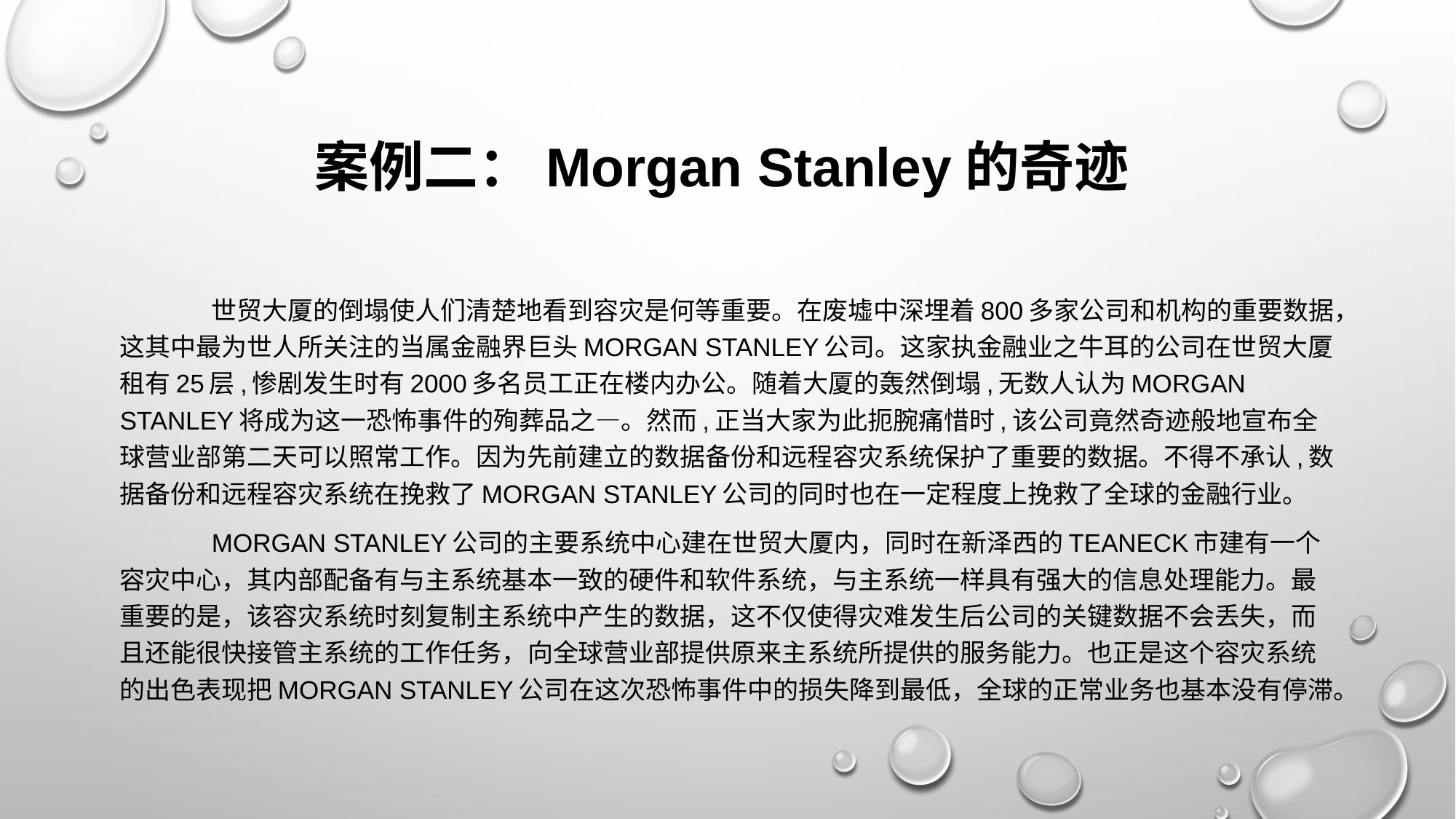

# 案例二：Morgan Stanley的奇迹
	世贸大厦的倒塌使人们清楚地看到容灾是何等重要。在废墟中深埋着800多家公司和机构的重要数据，这其中最为世人所关注的当属金融界巨头Morgan Stanley公司。这家执金融业之牛耳的公司在世贸大厦租有25层,惨剧发生时有2000多名员工正在楼内办公。随着大厦的轰然倒塌,无数人认为Morgan Stanley将成为这一恐怖事件的殉葬品之—。然而,正当大家为此扼腕痛惜时,该公司竟然奇迹般地宣布全球营业部第二天可以照常工作。因为先前建立的数据备份和远程容灾系统保护了重要的数据。不得不承认,数据备份和远程容灾系统在挽救了Morgan Stanley公司的同时也在一定程度上挽救了全球的金融行业。
	Morgan Stanley公司的主要系统中心建在世贸大厦内，同时在新泽西的Teaneck市建有一个容灾中心，其内部配备有与主系统基本一致的硬件和软件系统，与主系统一样具有强大的信息处理能力。最重要的是，该容灾系统时刻复制主系统中产生的数据，这不仅使得灾难发生后公司的关键数据不会丢失，而且还能很快接管主系统的工作任务，向全球营业部提供原来主系统所提供的服务能力。也正是这个容灾系统的出色表现把Morgan Stanley公司在这次恐怖事件中的损失降到最低，全球的正常业务也基本没有停滞。